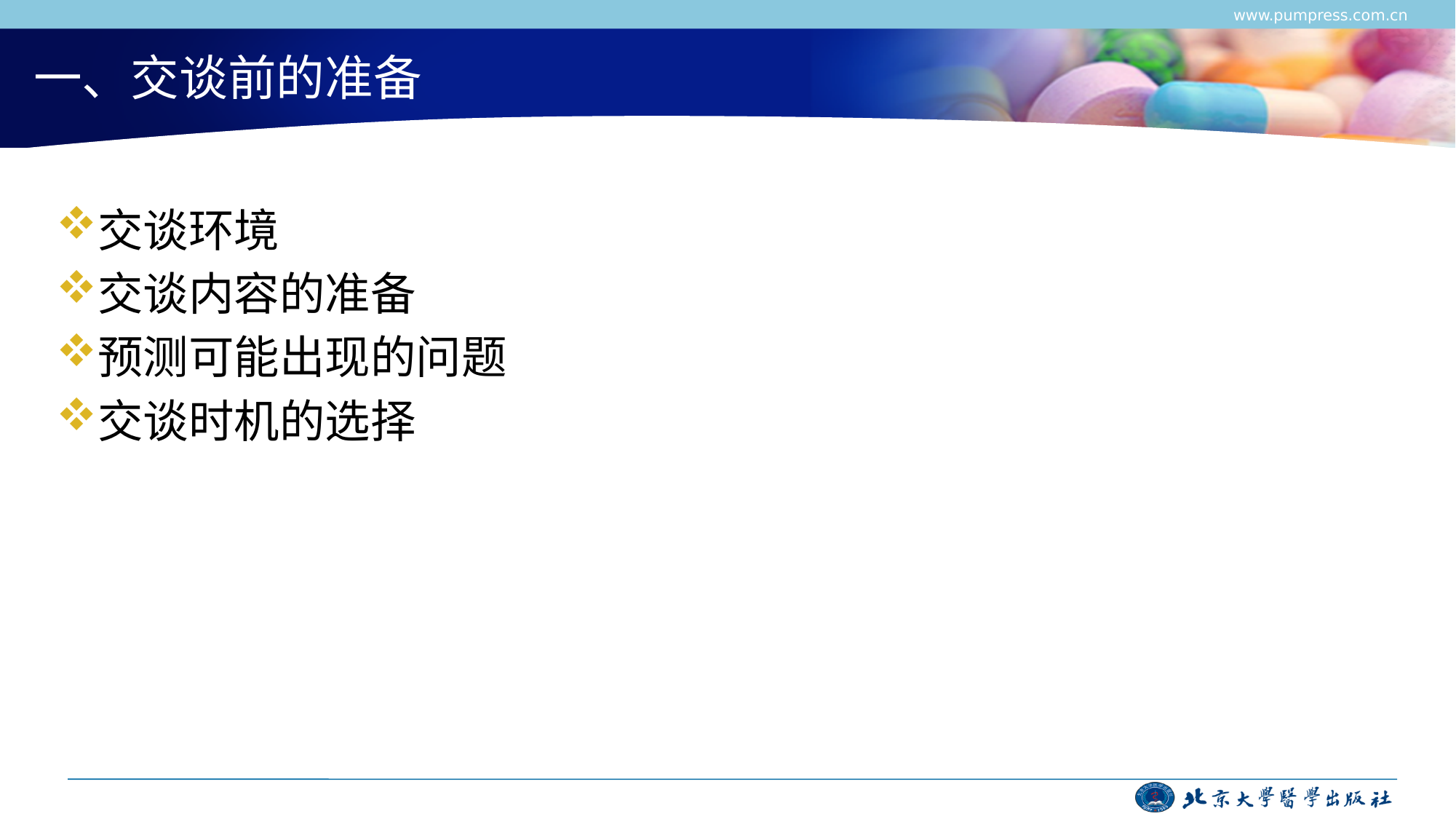

www.pumpress.com.cn
# 一、交谈前的准备
交谈环境
交谈内容的准备
预测可能出现的问题
交谈时机的选择